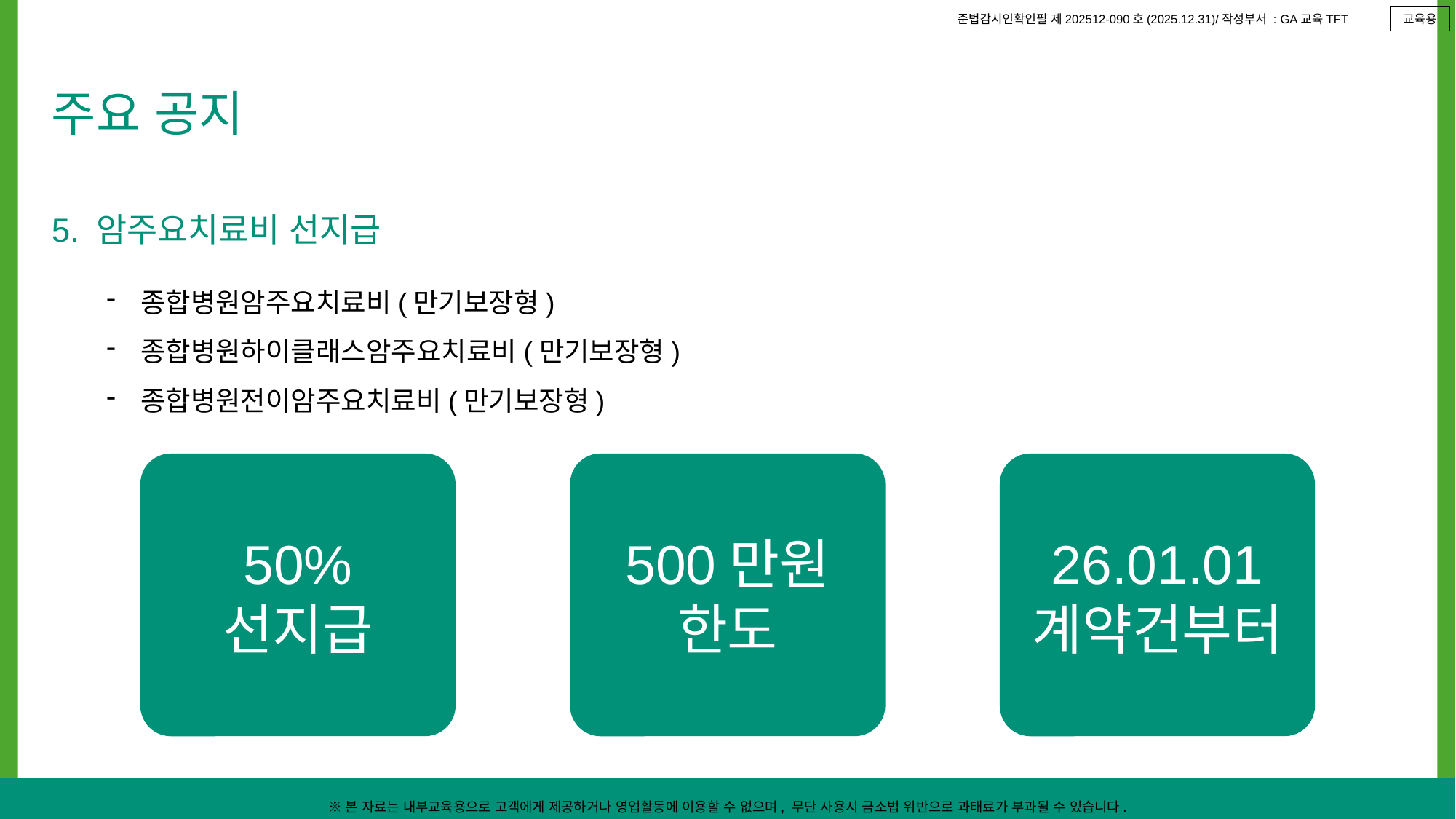

교육용
주요 공지
5. 암주요치료비 선지급
종합병원암주요치료비(만기보장형)
종합병원하이클래스암주요치료비(만기보장형)
종합병원전이암주요치료비(만기보장형)
50%
선지급
500만원
한도
26.01.01
계약건부터

※본 자료는 내부교육용으로 고객에게 제공하거나 영업활동에 이용할 수 없으며, 무단 사용시 금소법 위반으로 과태료가 부과될 수 있습니다.